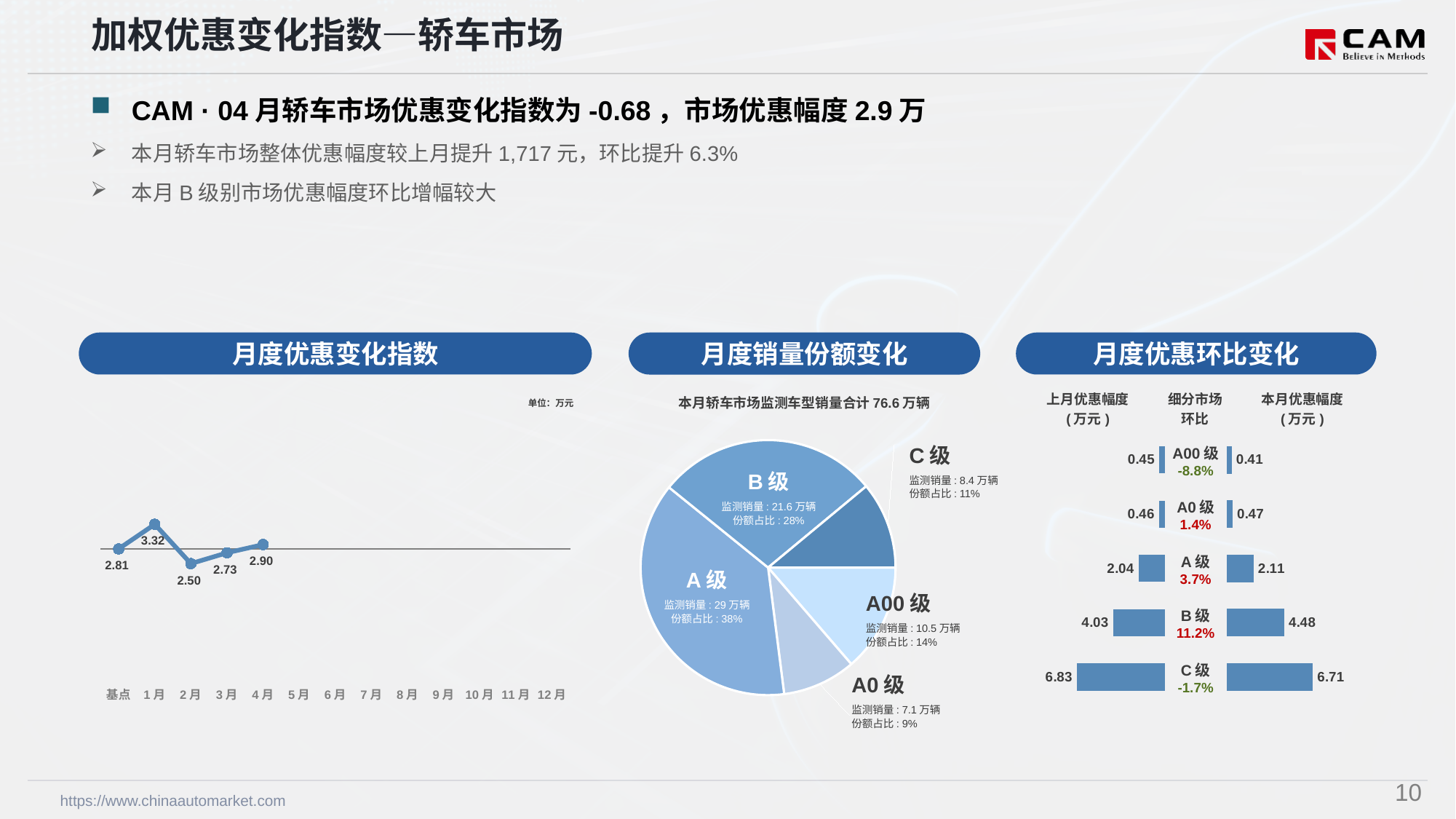

加权优惠变化指数—轿车市场
CAM · 04月轿车市场优惠变化指数为-0.68，市场优惠幅度2.9万
本月轿车市场整体优惠幅度较上月提升1,717元，环比提升6.3%
本月B级别市场优惠幅度环比增幅较大
月度优惠变化指数

月度优惠环比变化

月度销量份额变化

本月轿车市场监测车型销量合计76.6万辆
C级
监测销量: 8.4万辆
份额占比: 11%
B级
监测销量: 21.6万辆
份额占比: 28%
A级
监测销量: 29万辆
份额占比: 38%
A00级
监测销量: 10.5万辆
份额占比: 14%
A0级
监测销量: 7.1万辆
份额占比: 9%

### Chart

| Category | 细分市场 |
|---|---|
| A00级 | 104710.0 |
| A0级 | 71370.0 |
| A级 | 289971.0 |
| B级 | 215806.0 |
| C级 | 84326.0 |

### Chart

| Category | Y2023 |
|---|---|
| 基点 | 0.0 |
| 1月 | 3.85 |
| 2月 | -2.3 |
| 3月 | -0.61 |
| 4月 | 0.68 |
| 5月 | None |
| 6月 | None |
| 7月 | None |
| 8月 | None |
| 9月 | None |
| 10月 | None |
| 11月 | None |
| 12月 | None |
| 上月优惠幅度 (万元) | 细分市场 环比 | 本月优惠幅度 (万元) |
| --- | --- | --- |
单位：万元
| A00级 -8.8% |
| --- |
| A0级 1.4% |
| A级 3.7% |
| B级 11.2% |
| C级 -1.7% |

### Chart

| Category | 优惠幅度 |
|---|---|
| A00 | 0.45 |
| A0 | 0.46 |
| A | 2.04 |
| B | 4.03 |
| C | 6.83 |

### Chart

| Category | 金额 |
|---|---|
| A00 | 0.41 |
| A0 | 0.47 |
| A | 2.11 |
| B | 4.48 |
| C | 6.71 |
10